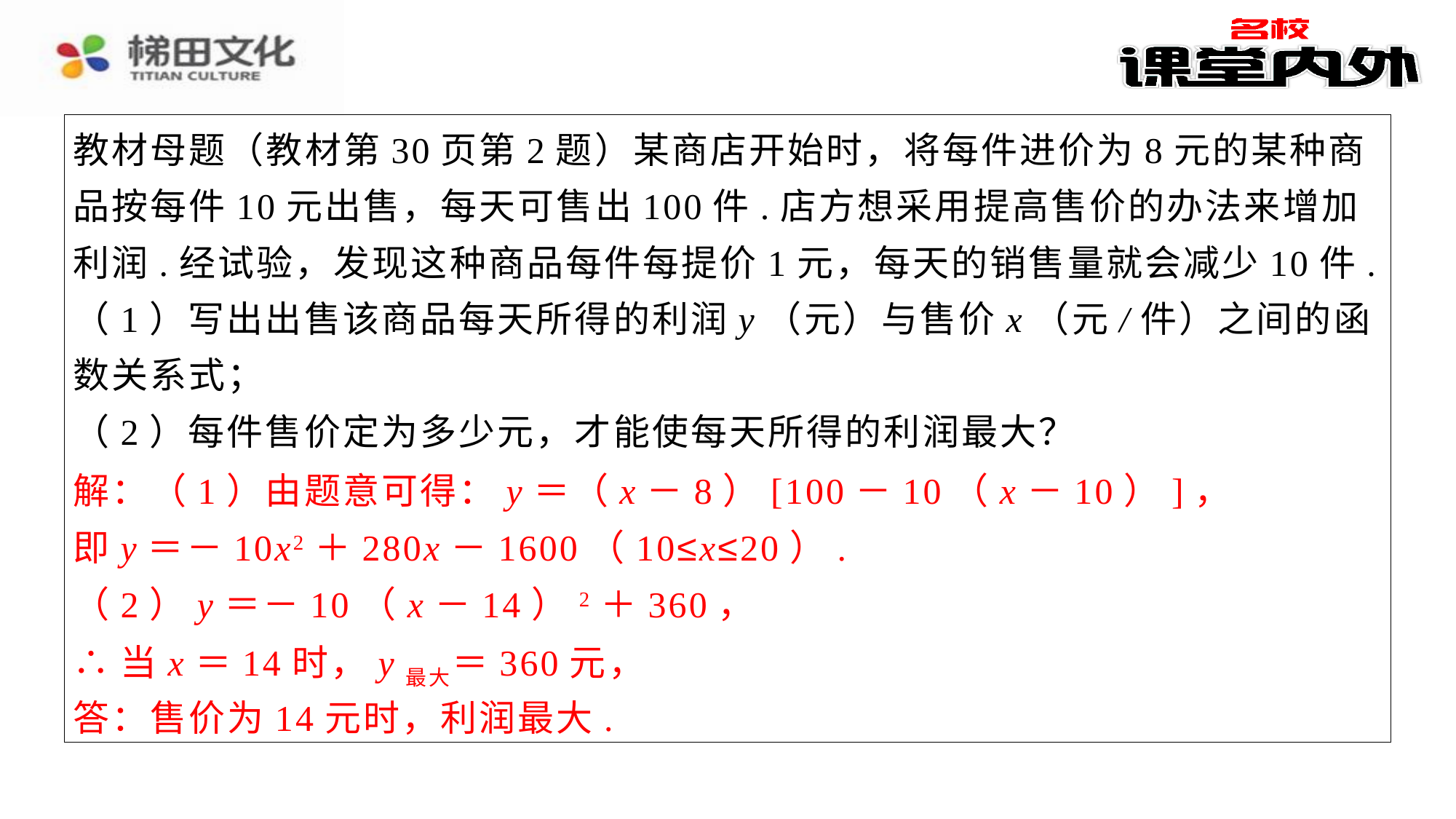

教材母题（教材第30页第2题）某商店开始时，将每件进价为8元的某种商品按每件10元出售，每天可售出100件.店方想采用提高售价的办法来增加利润.经试验，发现这种商品每件每提价1元，每天的销售量就会减少10件.
（1）写出出售该商品每天所得的利润y（元）与售价x（元/件）之间的函数关系式；
（2）每件售价定为多少元，才能使每天所得的利润最大？
解：（1）由题意可得：y＝（x－8）[100－10（x－10）]，⁠
即y＝－10x2＋280x－1600（10≤x≤20）.⁠
（2）y＝－10（x－14）2＋360，⁠
∴当x＝14时，y最大＝360元，⁠
答：售价为14元时，利润最大.⁠
解：（1）由题意可得：y＝（x－8）[100－10（x－10）]，
即y＝－10x2＋280x－1600（10≤x≤20）.
（2）y＝－10（x－14）2＋360，
∴当x＝14时，y最大＝360元，
答：售价为14元时，利润最大.